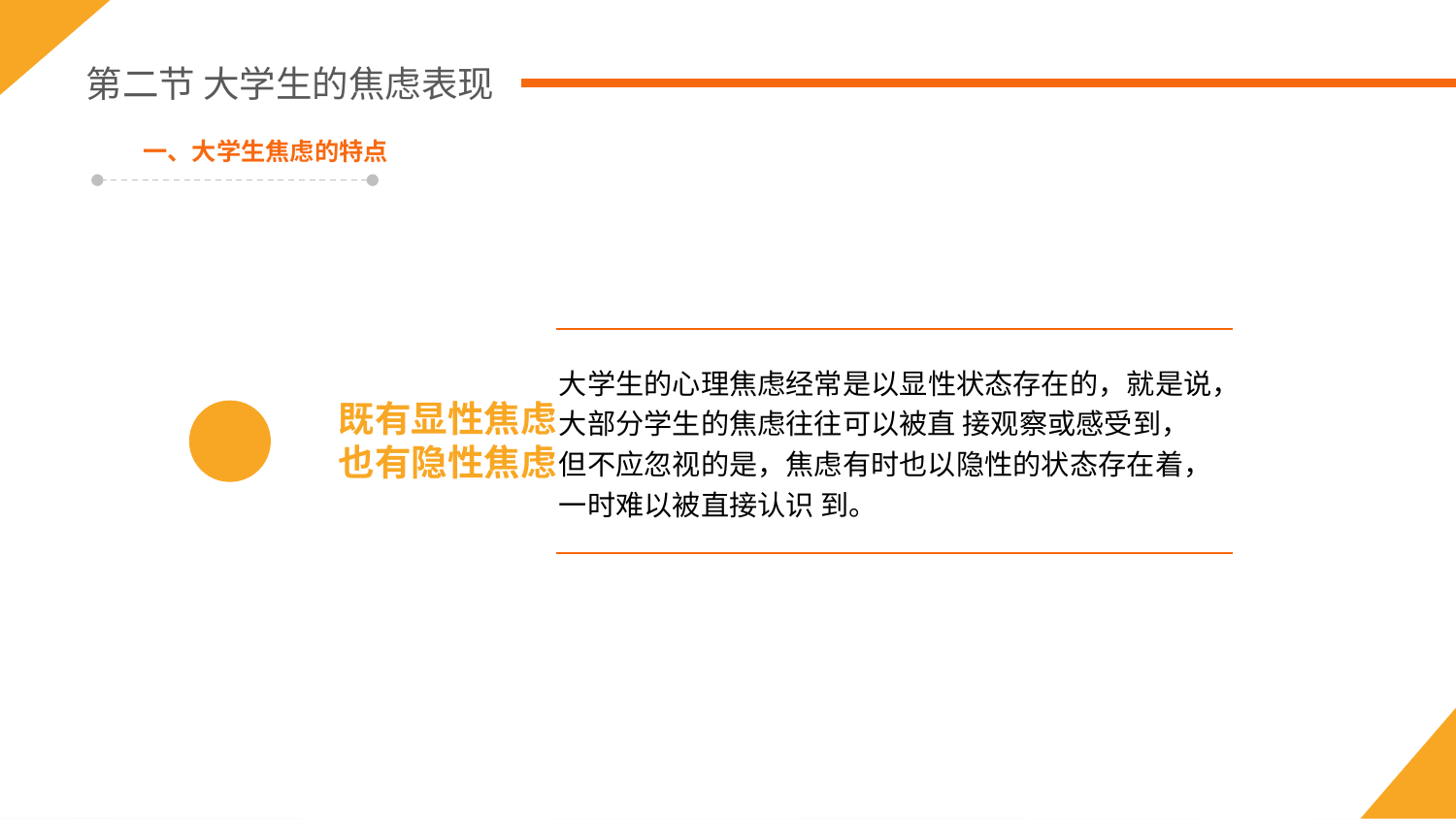

第二节 大学生的焦虑表现
一、大学生焦虑的特点
大学生的心理焦虑经常是以显性状态存在的，就是说，大部分学生的焦虑往往可以被直 接观察或感受到，但不应忽视的是，焦虑有时也以隐性的状态存在着，一时难以被直接认识 到。
既有显性焦虑
也有隐性焦虑